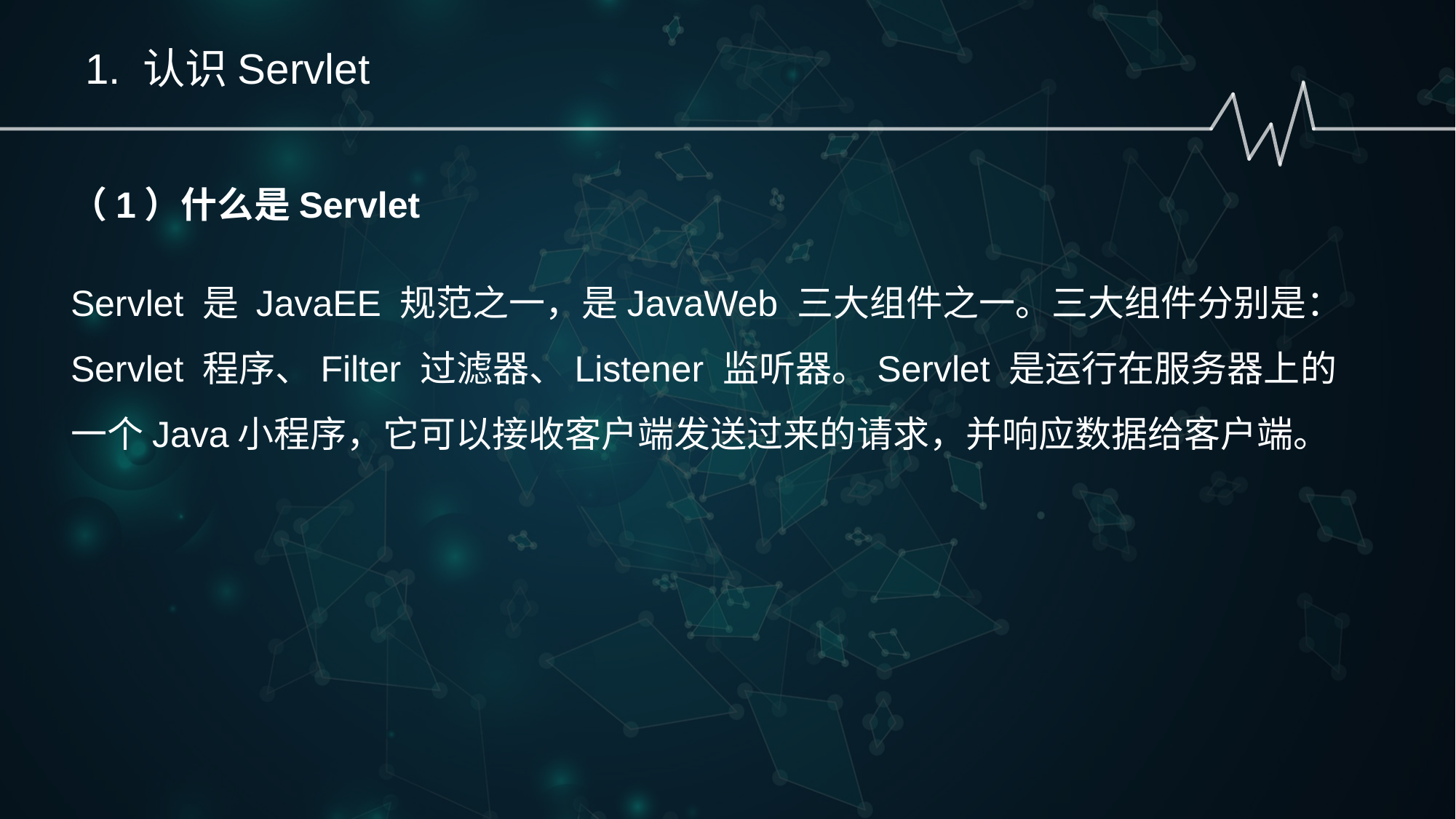

1. 认识Servlet
（1）什么是Servlet

Servlet 是 JavaEE 规范之一，是JavaWeb 三大组件之一。三大组件分别是：Servlet 程序、Filter 过滤器、Listener 监听器。Servlet 是运行在服务器上的一个Java小程序，它可以接收客户端发送过来的请求，并响应数据给客户端。